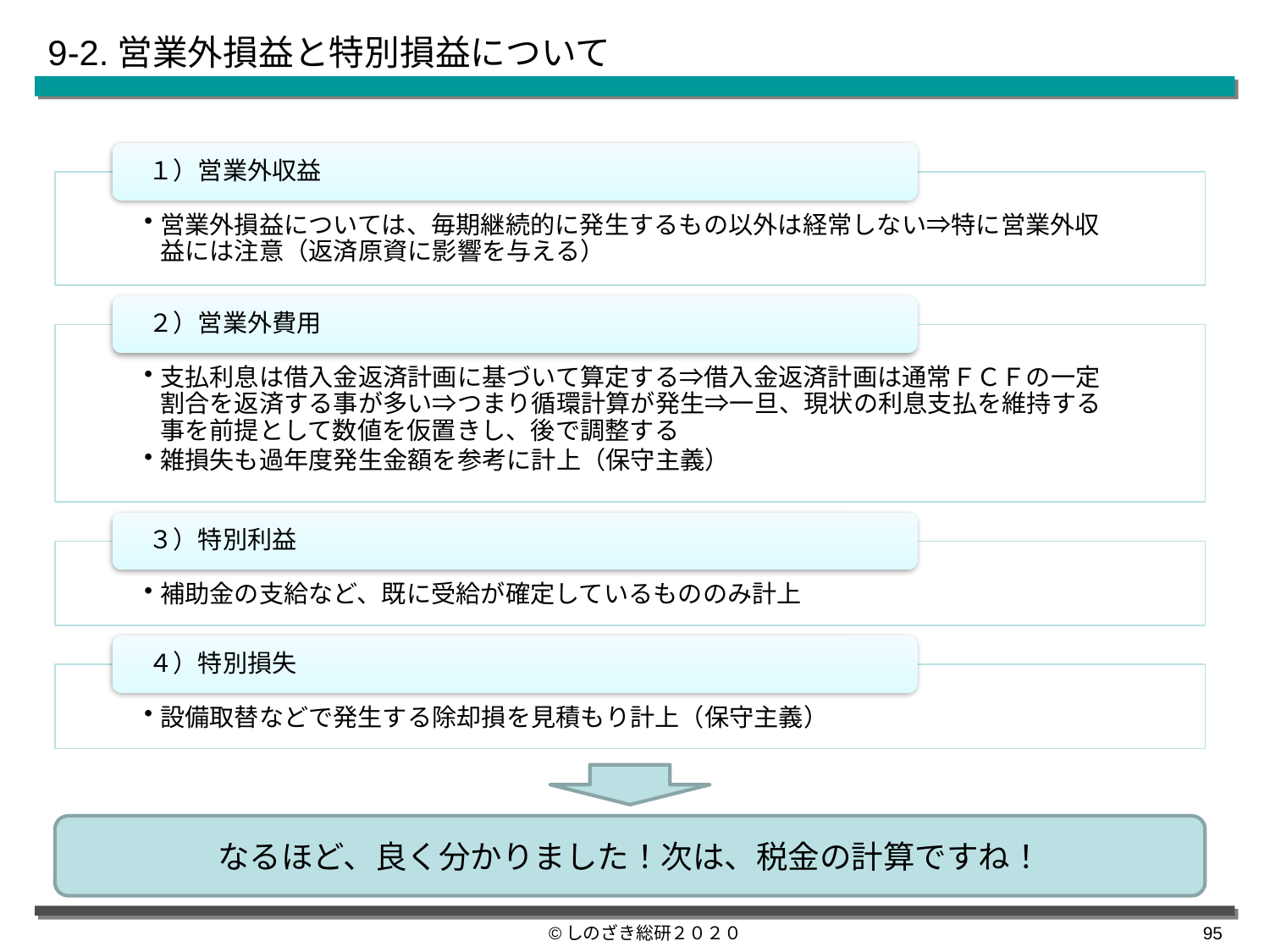

# 9-2.営業外損益と特別損益について
営業外損益については、毎期継続的に発生するもの以外は経常しない⇒特に営業外収益には注意（返済原資に影響を与える）
１）営業外収益
支払利息は借入金返済計画に基づいて算定する⇒借入金返済計画は通常ＦＣＦの一定割合を返済する事が多い⇒つまり循環計算が発生⇒一旦、現状の利息支払を維持する事を前提として数値を仮置きし、後で調整する
雑損失も過年度発生金額を参考に計上（保守主義）
２）営業外費用
補助金の支給など、既に受給が確定しているもののみ計上
３）特別利益
設備取替などで発生する除却損を見積もり計上（保守主義）
４）特別損失

なるほど、良く分かりました！次は、税金の計算ですね！
©しのざき総研２０２０
95